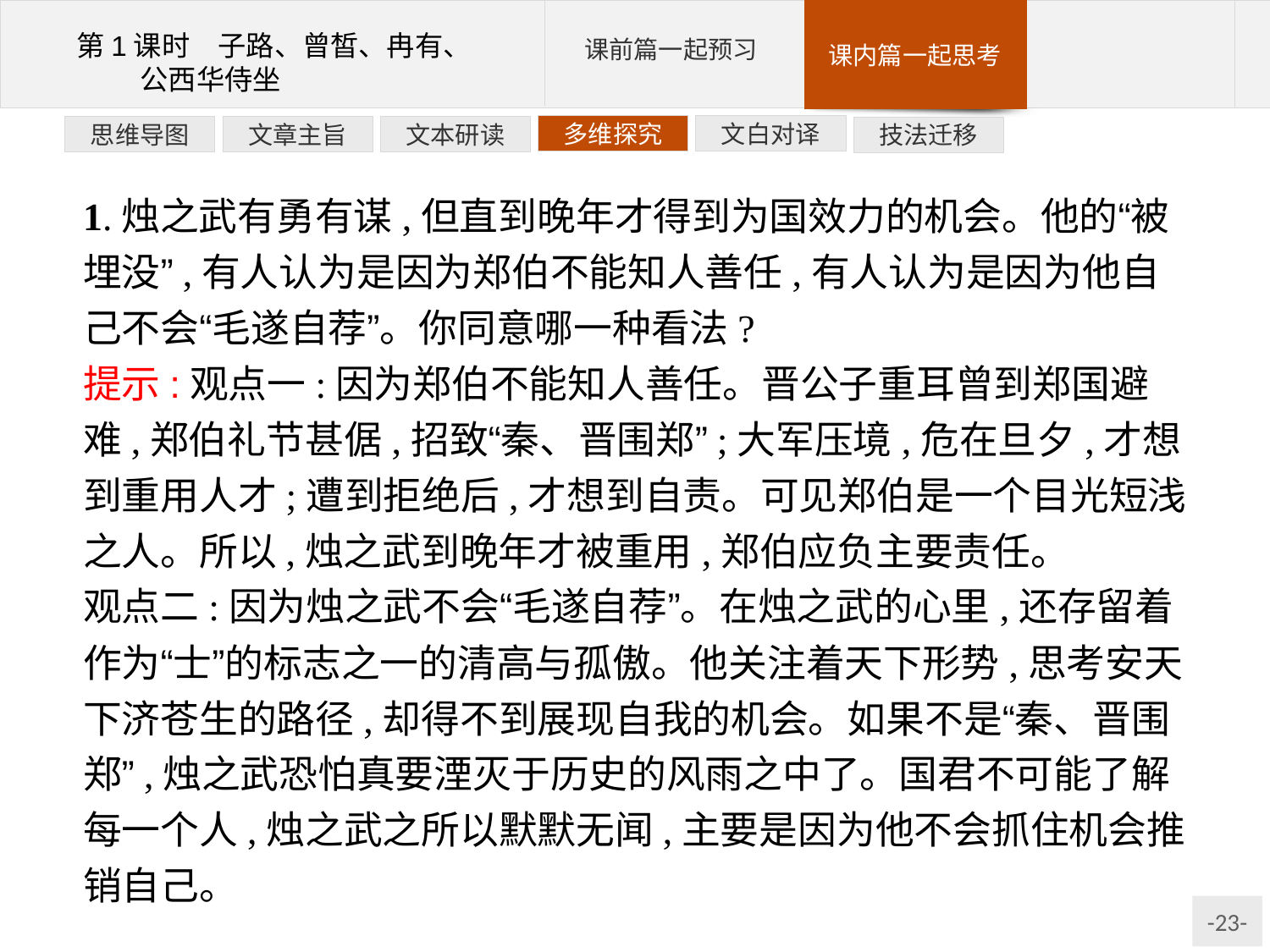

文白对译
多维探究
文本研读
文章主旨
思维导图
技法迁移
1.烛之武有勇有谋,但直到晚年才得到为国效力的机会。他的“被埋没”,有人认为是因为郑伯不能知人善任,有人认为是因为他自己不会“毛遂自荐”。你同意哪一种看法?
提示:观点一:因为郑伯不能知人善任。晋公子重耳曾到郑国避难,郑伯礼节甚倨,招致“秦、晋围郑”;大军压境,危在旦夕,才想到重用人才;遭到拒绝后,才想到自责。可见郑伯是一个目光短浅之人。所以,烛之武到晚年才被重用,郑伯应负主要责任。
观点二:因为烛之武不会“毛遂自荐”。在烛之武的心里,还存留着作为“士”的标志之一的清高与孤傲。他关注着天下形势,思考安天下济苍生的路径,却得不到展现自我的机会。如果不是“秦、晋围郑”,烛之武恐怕真要湮灭于历史的风雨之中了。国君不可能了解每一个人,烛之武之所以默默无闻,主要是因为他不会抓住机会推销自己。